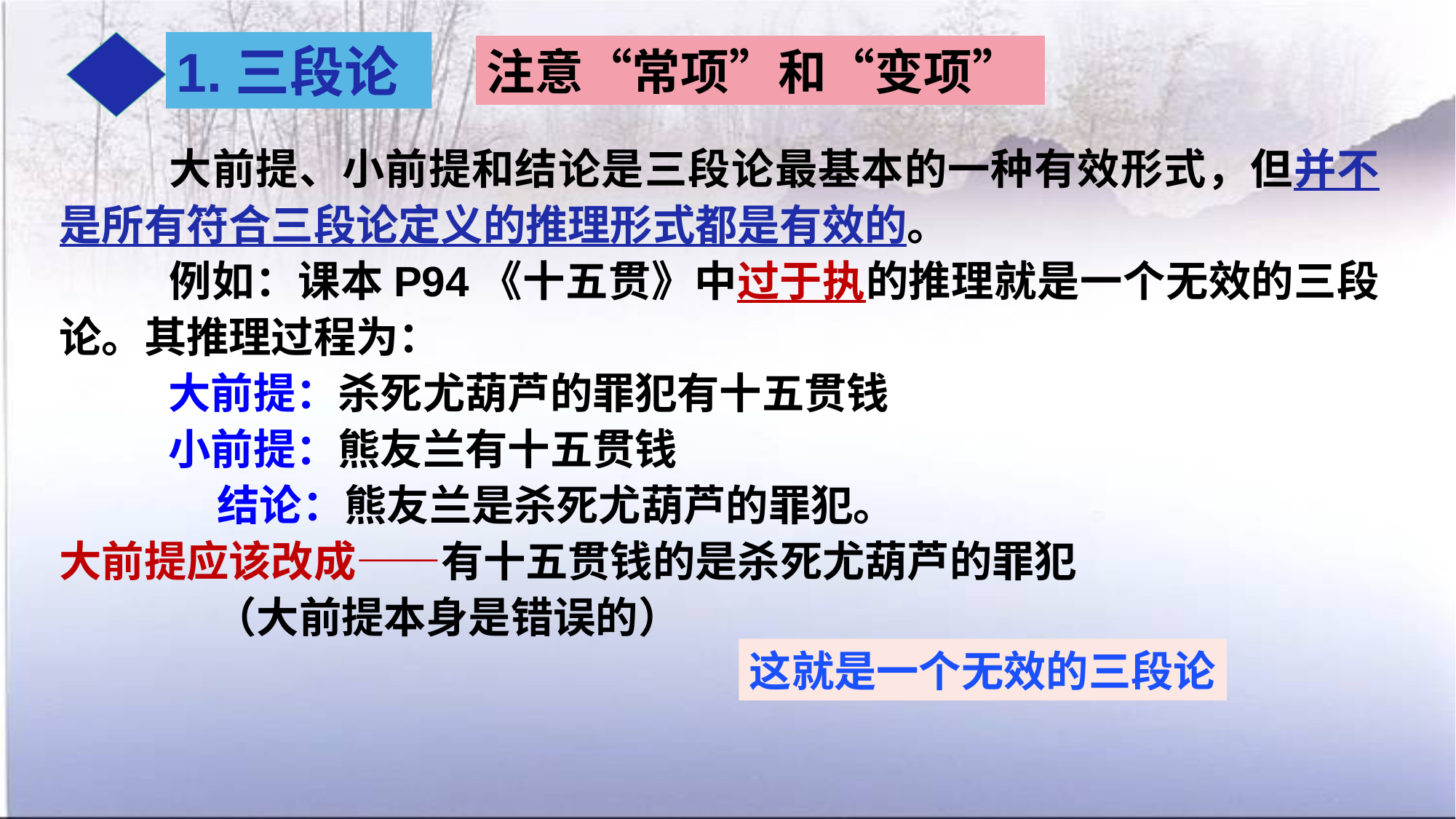

1.三段论
注意“常项”和“变项”
	大前提、小前提和结论是三段论最基本的一种有效形式，但并不是所有符合三段论定义的推理形式都是有效的。
	例如：课本P94《十五贯》中过于执的推理就是一个无效的三段论。其推理过程为：
	大前提：杀死尤葫芦的罪犯有十五贯钱
	小前提：熊友兰有十五贯钱
	    结论：熊友兰是杀死尤葫芦的罪犯。
大前提应该改成——有十五贯钱的是杀死尤葫芦的罪犯
               （大前提本身是错误的）
这就是一个无效的三段论